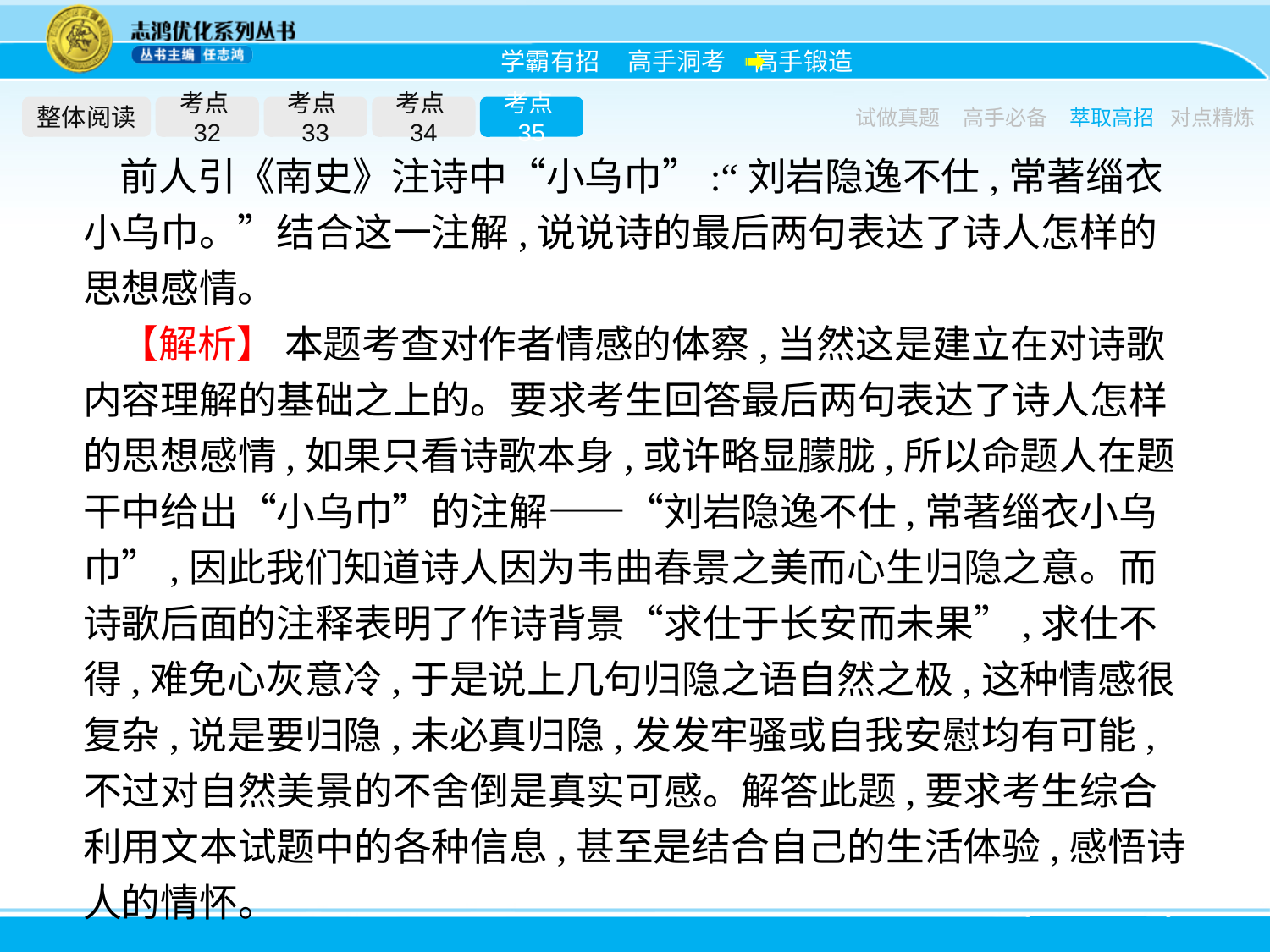

整体阅读
考点32
考点33
考点34
考点35
试做真题
高手必备
萃取高招
对点精炼
前人引《南史》注诗中“小乌巾”:“刘岩隐逸不仕,常著缁衣小乌巾。”结合这一注解,说说诗的最后两句表达了诗人怎样的思想感情。
【解析】 本题考查对作者情感的体察,当然这是建立在对诗歌内容理解的基础之上的。要求考生回答最后两句表达了诗人怎样的思想感情,如果只看诗歌本身,或许略显朦胧,所以命题人在题干中给出“小乌巾”的注解——“刘岩隐逸不仕,常著缁衣小乌巾”,因此我们知道诗人因为韦曲春景之美而心生归隐之意。而诗歌后面的注释表明了作诗背景“求仕于长安而未果”,求仕不得,难免心灰意冷,于是说上几句归隐之语自然之极,这种情感很复杂,说是要归隐,未必真归隐,发发牢骚或自我安慰均有可能,不过对自然美景的不舍倒是真实可感。解答此题,要求考生综合利用文本试题中的各种信息,甚至是结合自己的生活体验,感悟诗人的情怀。